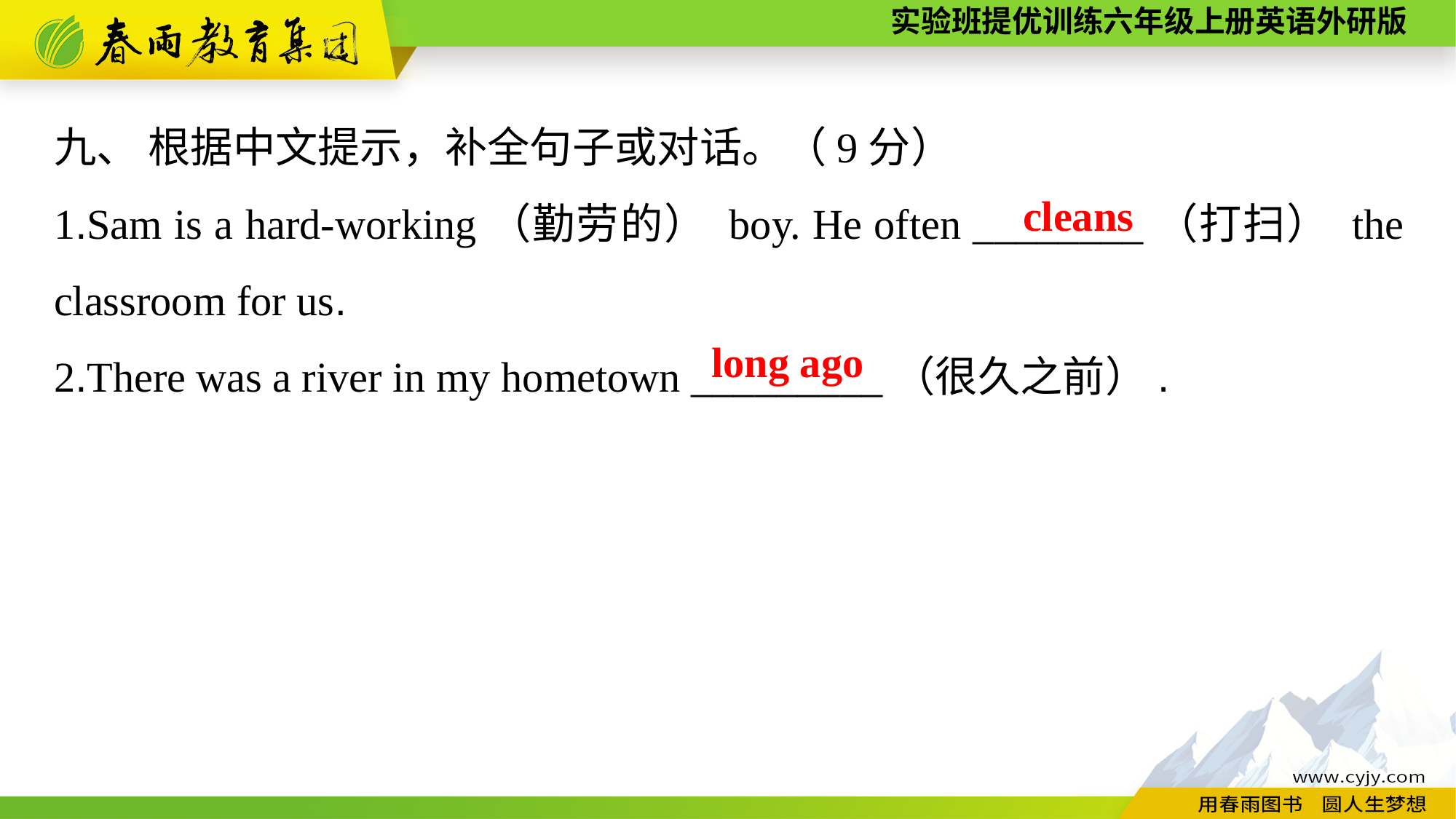

九、 根据中文提示，补全句子或对话。（9分）
1.Sam is a hard-working（勤劳的） boy. He often ________（打扫） the classroom for us.
2.There was a river in my hometown _________（很久之前）.
cleans
long ago